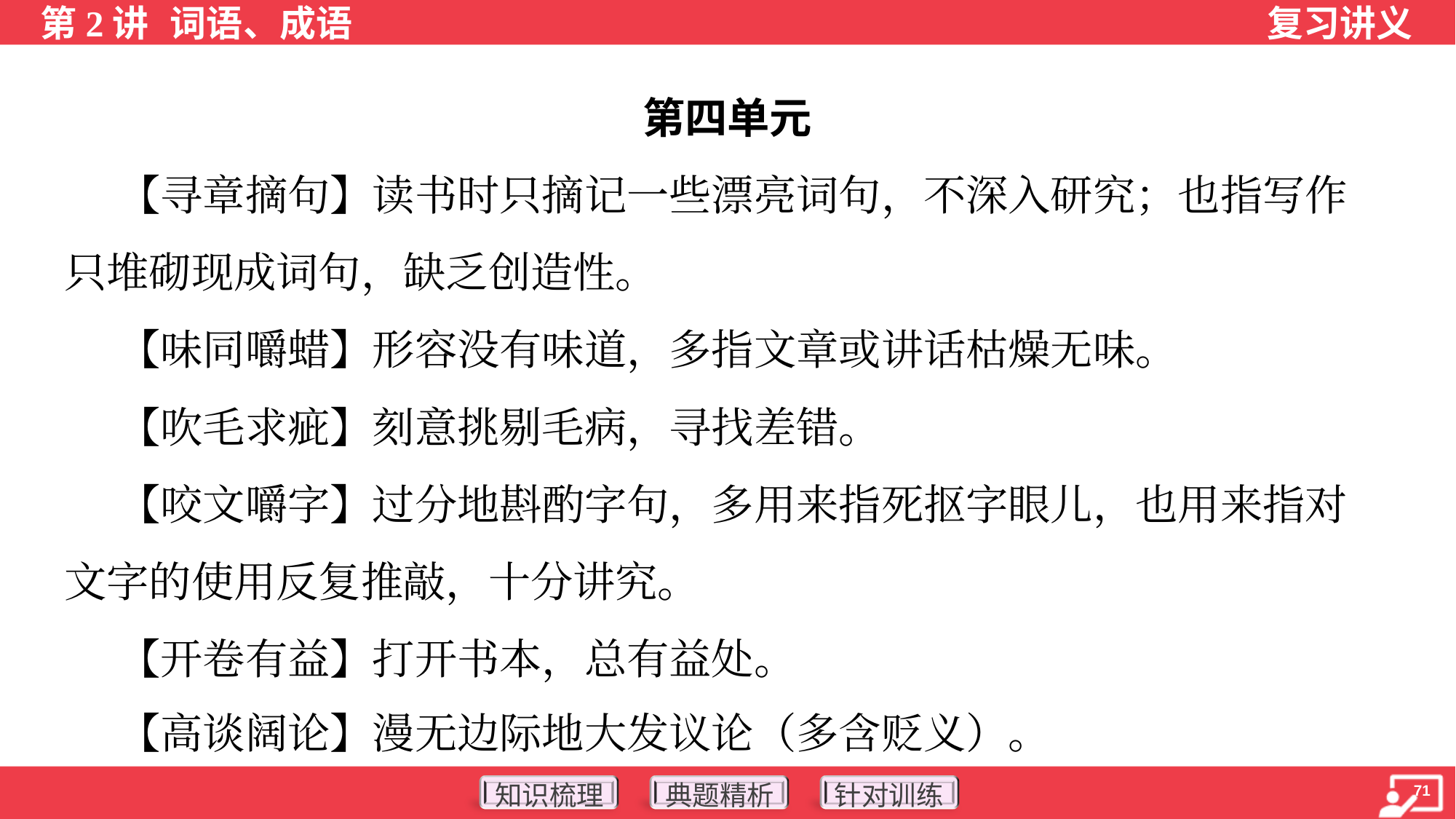

第四单元
    【寻章摘句】读书时只摘记一些漂亮词句，不深入研究；也指写作
只堆砌现成词句，缺乏创造性。
    【味同嚼蜡】形容没有味道，多指文章或讲话枯燥无味。
    【吹毛求疵】刻意挑剔毛病，寻找差错。
    【咬文嚼字】过分地斟酌字句，多用来指死抠字眼儿，也用来指对
文字的使用反复推敲，十分讲究。
    【开卷有益】打开书本，总有益处。
    【高谈阔论】漫无边际地大发议论（多含贬义）。